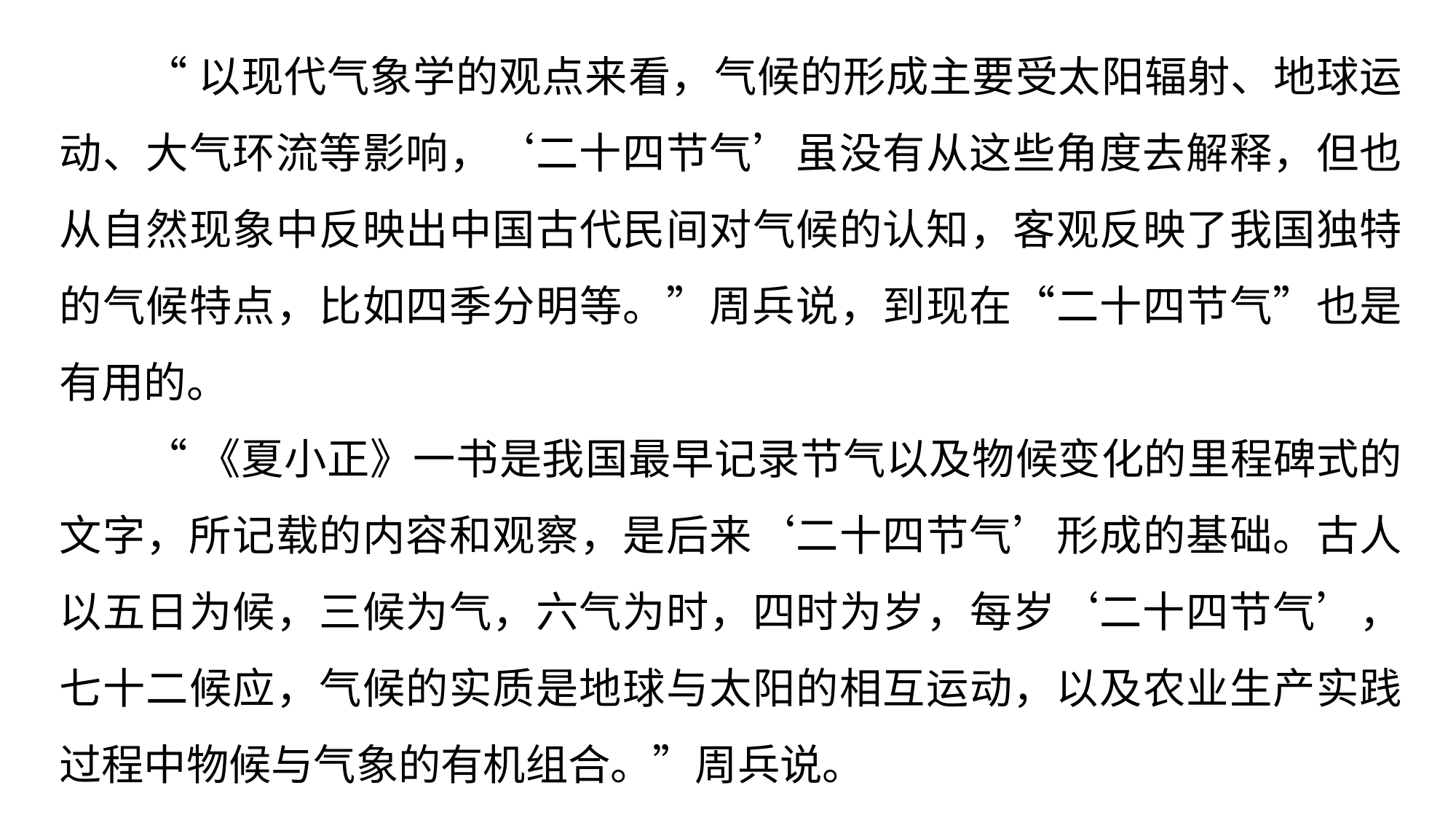

“以现代气象学的观点来看，气候的形成主要受太阳辐射、地球运动、大气环流等影响，‘二十四节气’虽没有从这些角度去解释，但也从自然现象中反映出中国古代民间对气候的认知，客观反映了我国独特的气候特点，比如四季分明等。”周兵说，到现在“二十四节气”也是有用的。
“《夏小正》一书是我国最早记录节气以及物候变化的里程碑式的文字，所记载的内容和观察，是后来‘二十四节气’形成的基础。古人以五日为候，三候为气，六气为时，四时为岁，每岁‘二十四节气’，七十二候应，气候的实质是地球与太阳的相互运动，以及农业生产实践过程中物候与气象的有机组合。”周兵说。